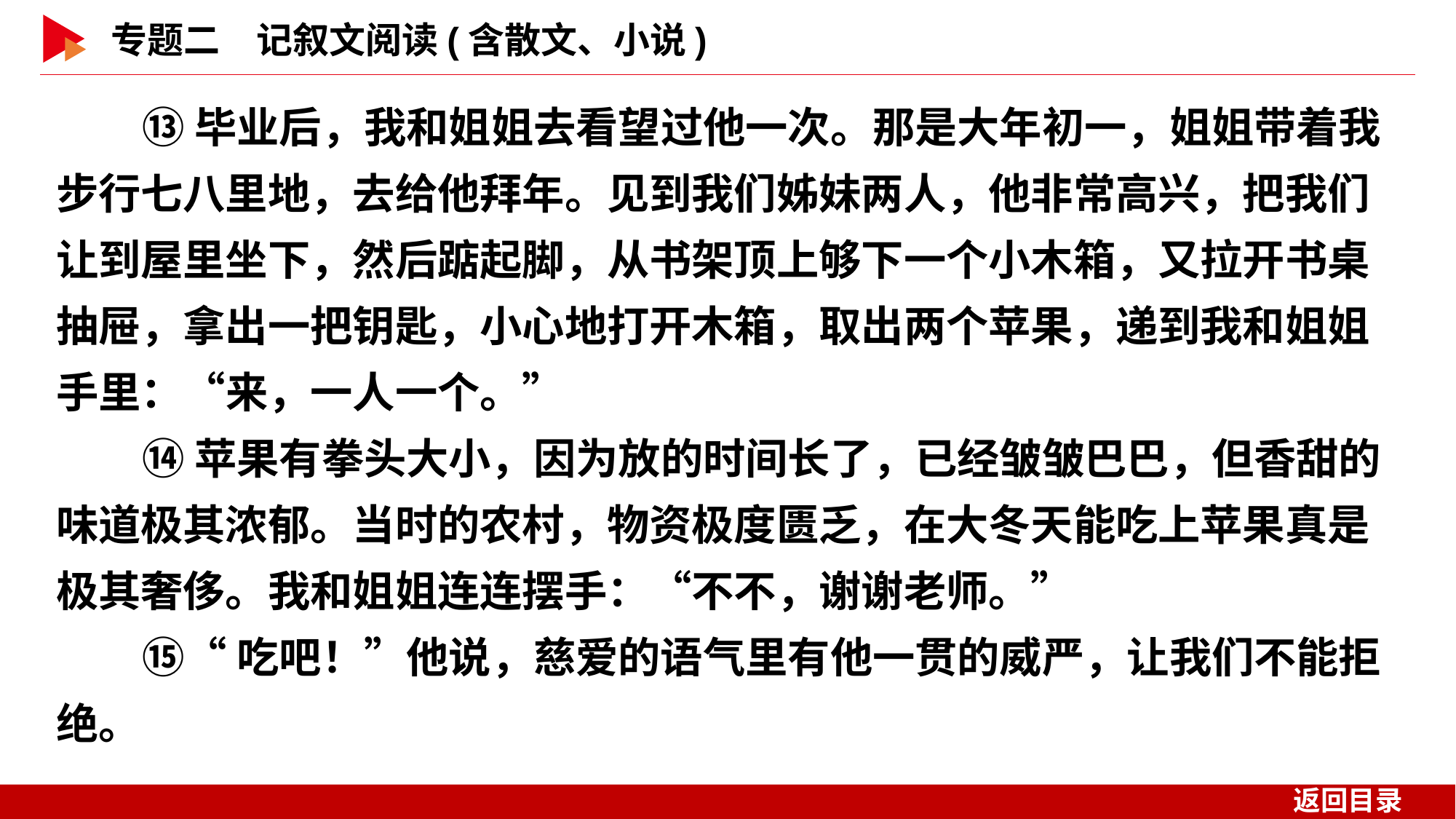

⑬毕业后，我和姐姐去看望过他一次。那是大年初一，姐姐带着我步行七八里地，去给他拜年。见到我们姊妹两人，他非常高兴，把我们让到屋里坐下，然后踮起脚，从书架顶上够下一个小木箱，又拉开书桌抽屉，拿出一把钥匙，小心地打开木箱，取出两个苹果，递到我和姐姐手里：“来，一人一个。”
⑭苹果有拳头大小，因为放的时间长了，已经皱皱巴巴，但香甜的味道极其浓郁。当时的农村，物资极度匮乏，在大冬天能吃上苹果真是极其奢侈。我和姐姐连连摆手：“不不，谢谢老师。”
⑮“吃吧！”他说，慈爱的语气里有他一贯的威严，让我们不能拒绝。